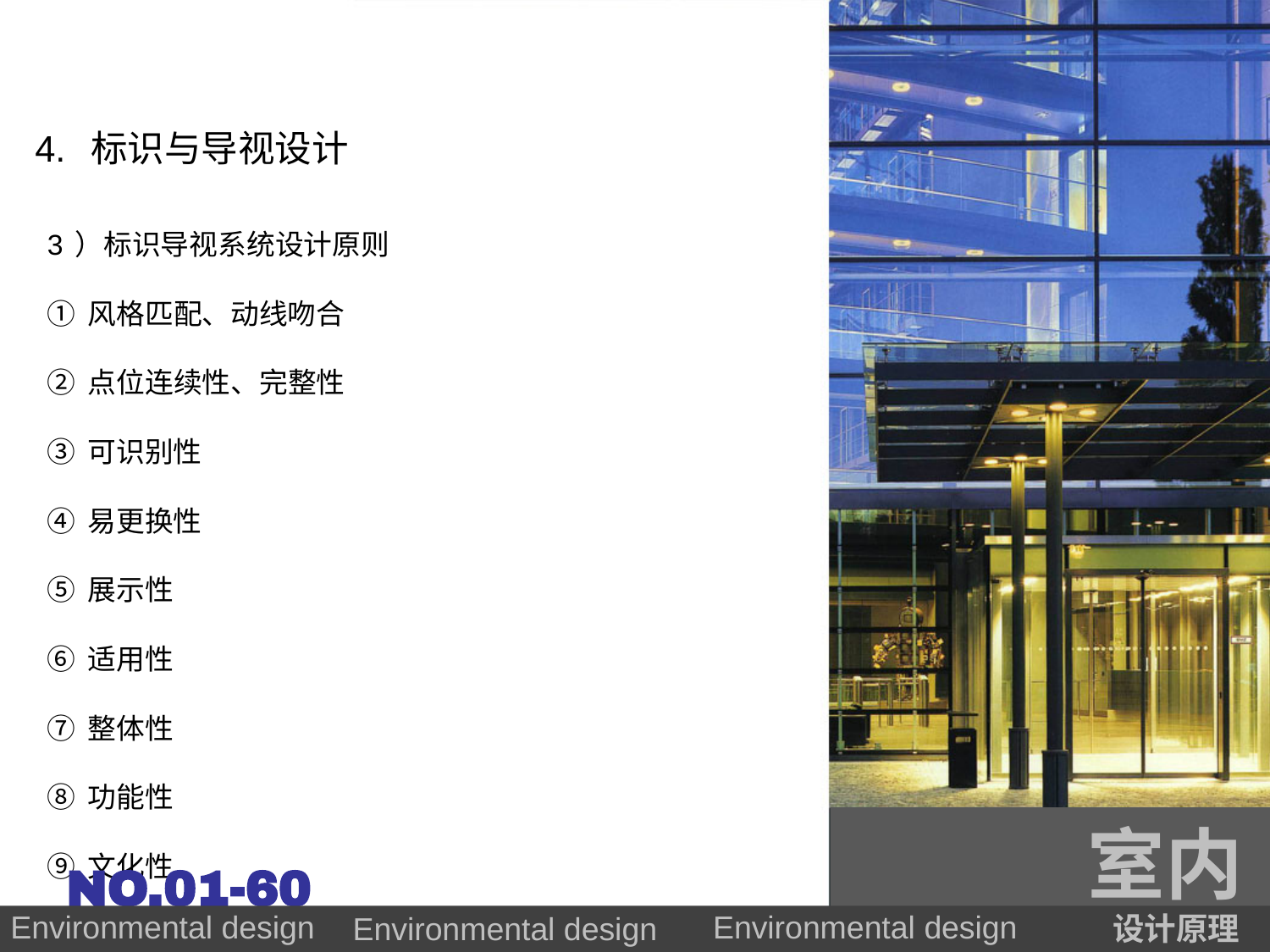

# 4. 标识与导视设计
3）标识导视系统设计原则
①风格匹配、动线吻合
②点位连续性、完整性
③可识别性
④易更换性
⑤展示性
⑥适用性
⑦整体性
⑧功能性
⑨文化性
室内

NO.01-60
设计原理
Environmental design
Environmental design
Environmental design